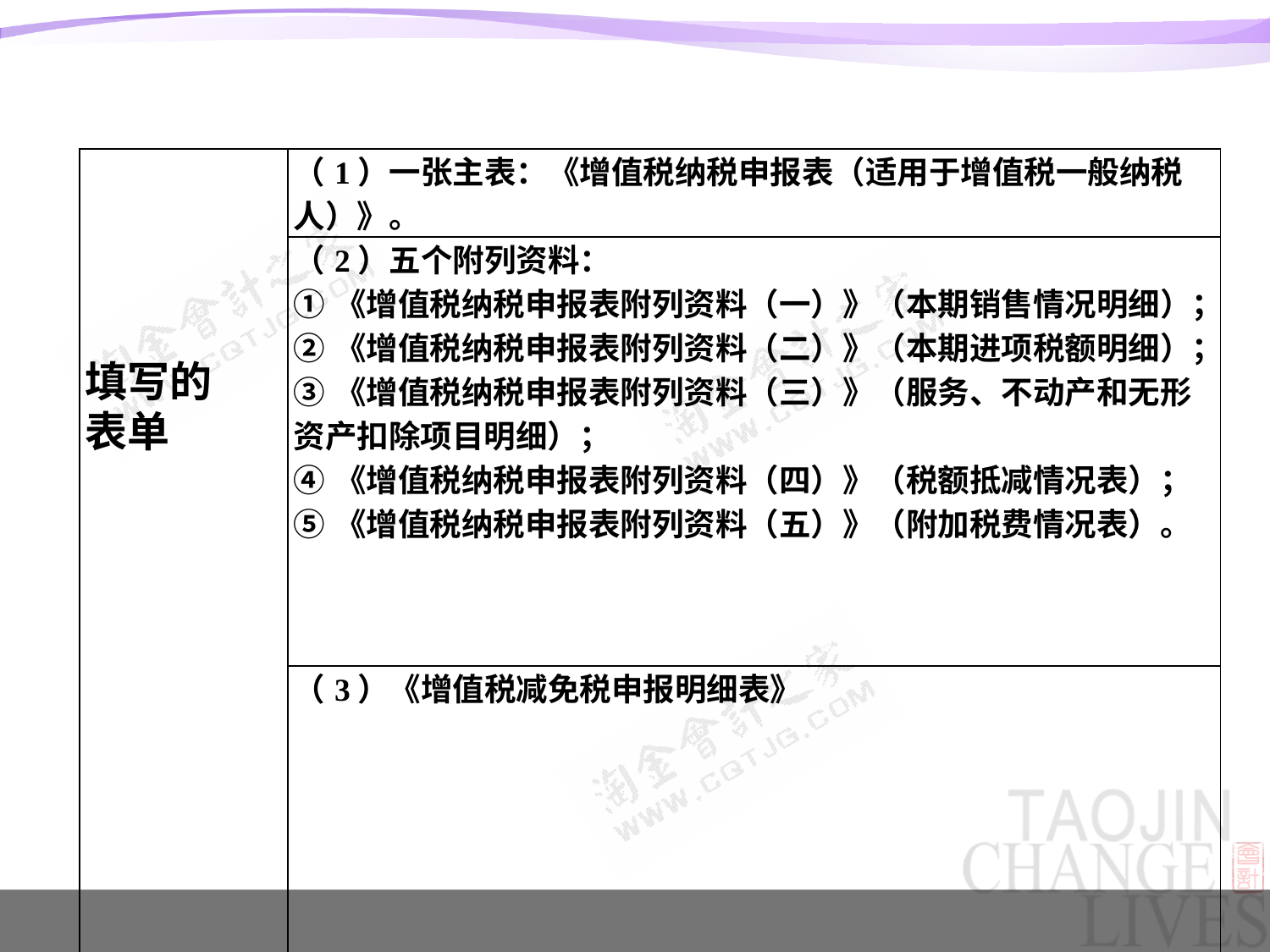

| 填写的 表单 | （1）一张主表：《增值税纳税申报表（适用于增值税一般纳税人）》。 |
| --- | --- |
|  | （2）五个附列资料： ①《增值税纳税申报表附列资料（一）》（本期销售情况明细）； ②《增值税纳税申报表附列资料（二）》（本期进项税额明细）； ③《增值税纳税申报表附列资料（三）》（服务、不动产和无形资产扣除项目明细）； ④《增值税纳税申报表附列资料（四）》（税额抵减情况表）； ⑤《增值税纳税申报表附列资料（五）》（附加税费情况表）。 |
|  | （3）《增值税减免税申报明细表》 |